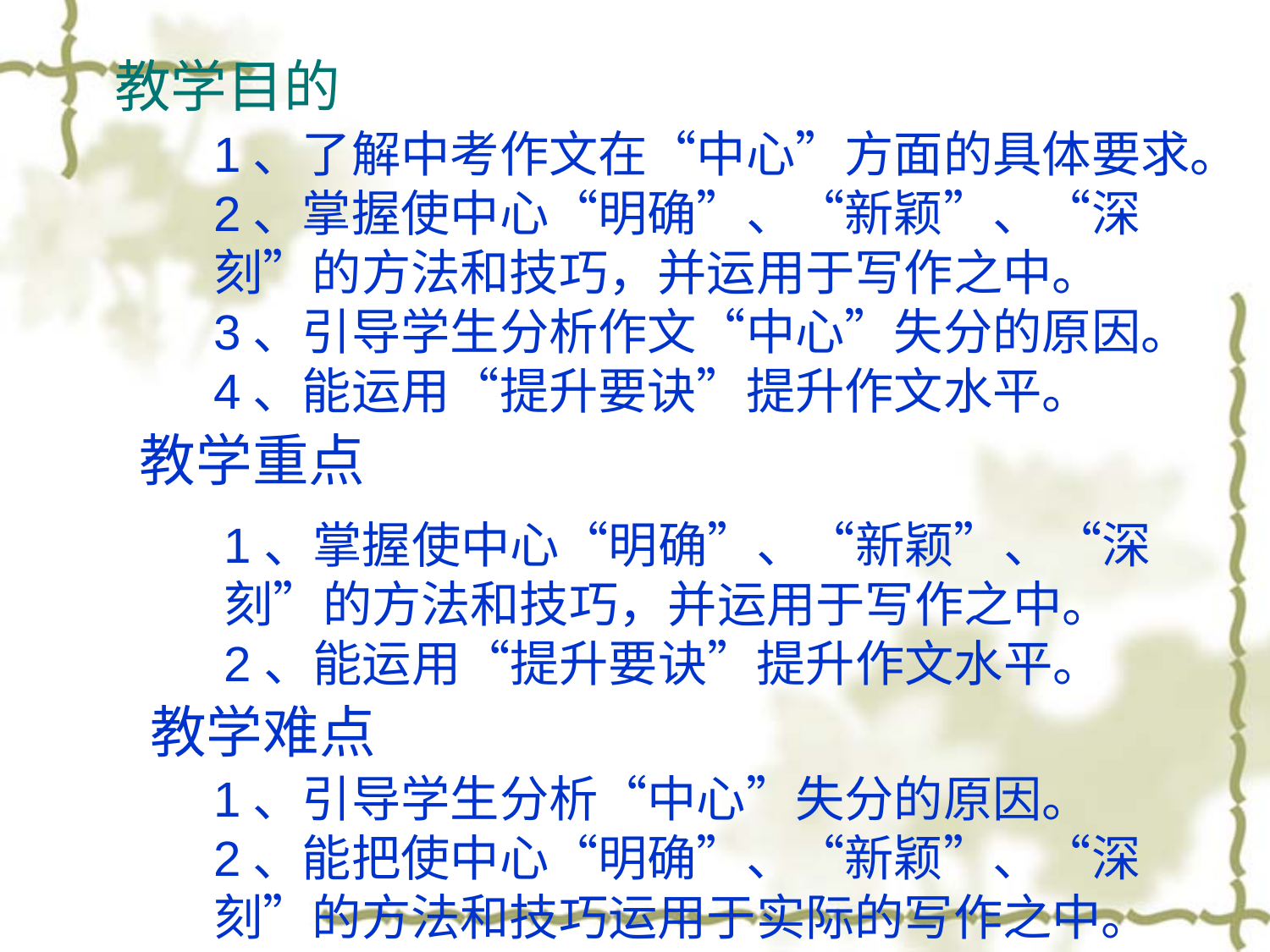

# 教学目的
1、了解中考作文在“中心”方面的具体要求。
2、掌握使中心“明确”、“新颖”、“深刻”的方法和技巧，并运用于写作之中。
3、引导学生分析作文“中心”失分的原因。
4、能运用“提升要诀”提升作文水平。
教学重点
1、掌握使中心“明确”、“新颖”、“深刻”的方法和技巧，并运用于写作之中。
2、能运用“提升要诀”提升作文水平。
教学难点

1、引导学生分析“中心”失分的原因。
2、能把使中心“明确”、“新颖”、“深刻”的方法和技巧运用于实际的写作之中。